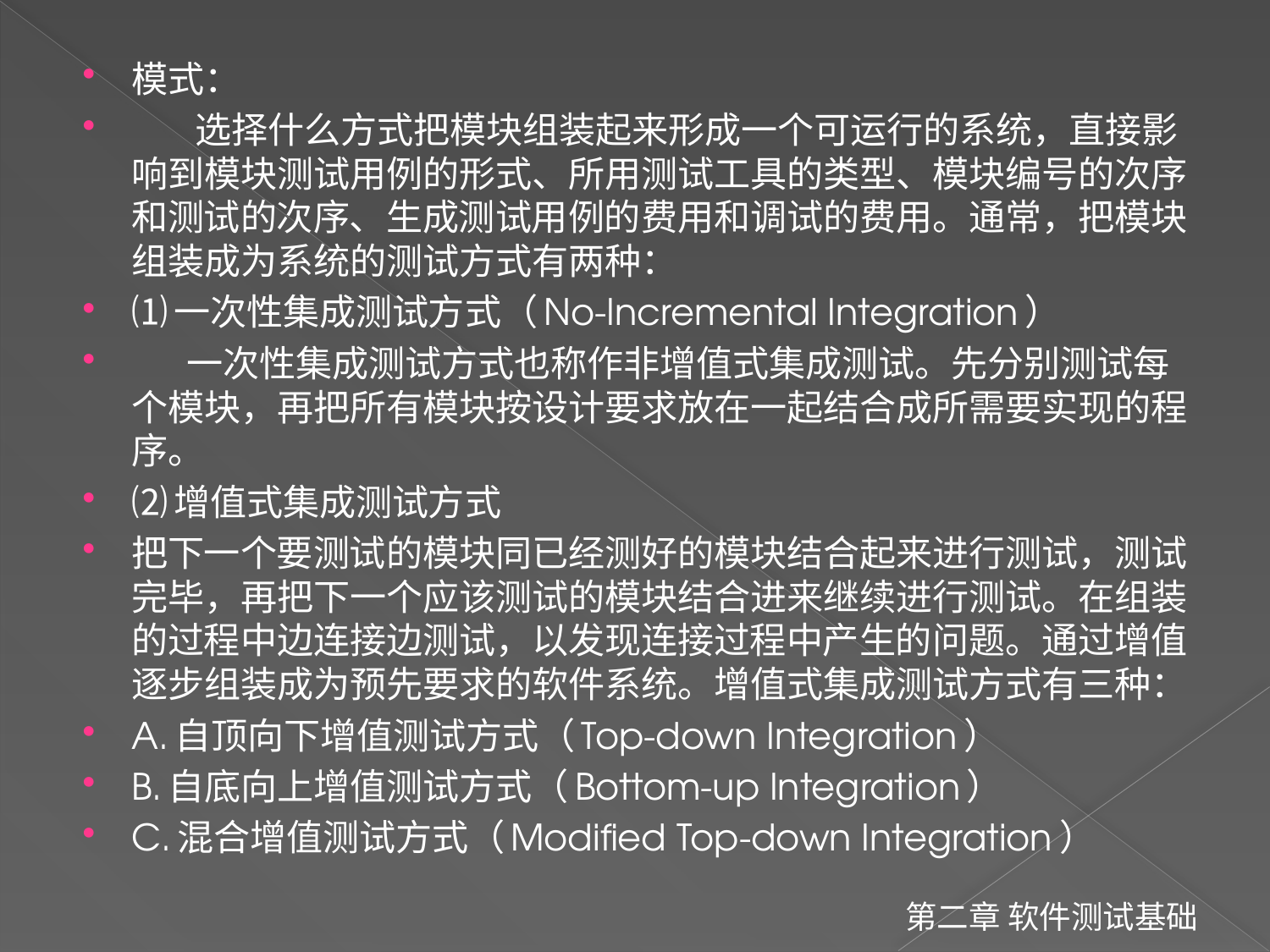

模式：
       选择什么方式把模块组装起来形成一个可运行的系统，直接影响到模块测试用例的形式、所用测试工具的类型、模块编号的次序和测试的次序、生成测试用例的费用和调试的费用。通常，把模块组装成为系统的测试方式有两种：
⑴一次性集成测试方式（No-Incremental Integration）
      一次性集成测试方式也称作非增值式集成测试。先分别测试每个模块，再把所有模块按设计要求放在一起结合成所需要实现的程序。
⑵增值式集成测试方式
把下一个要测试的模块同已经测好的模块结合起来进行测试，测试完毕，再把下一个应该测试的模块结合进来继续进行测试。在组装的过程中边连接边测试，以发现连接过程中产生的问题。通过增值逐步组装成为预先要求的软件系统。增值式集成测试方式有三种：
A.自顶向下增值测试方式（Top-down Integration）
B.自底向上增值测试方式（Bottom-up Integration）
C.混合增值测试方式（Modified Top-down Integration）